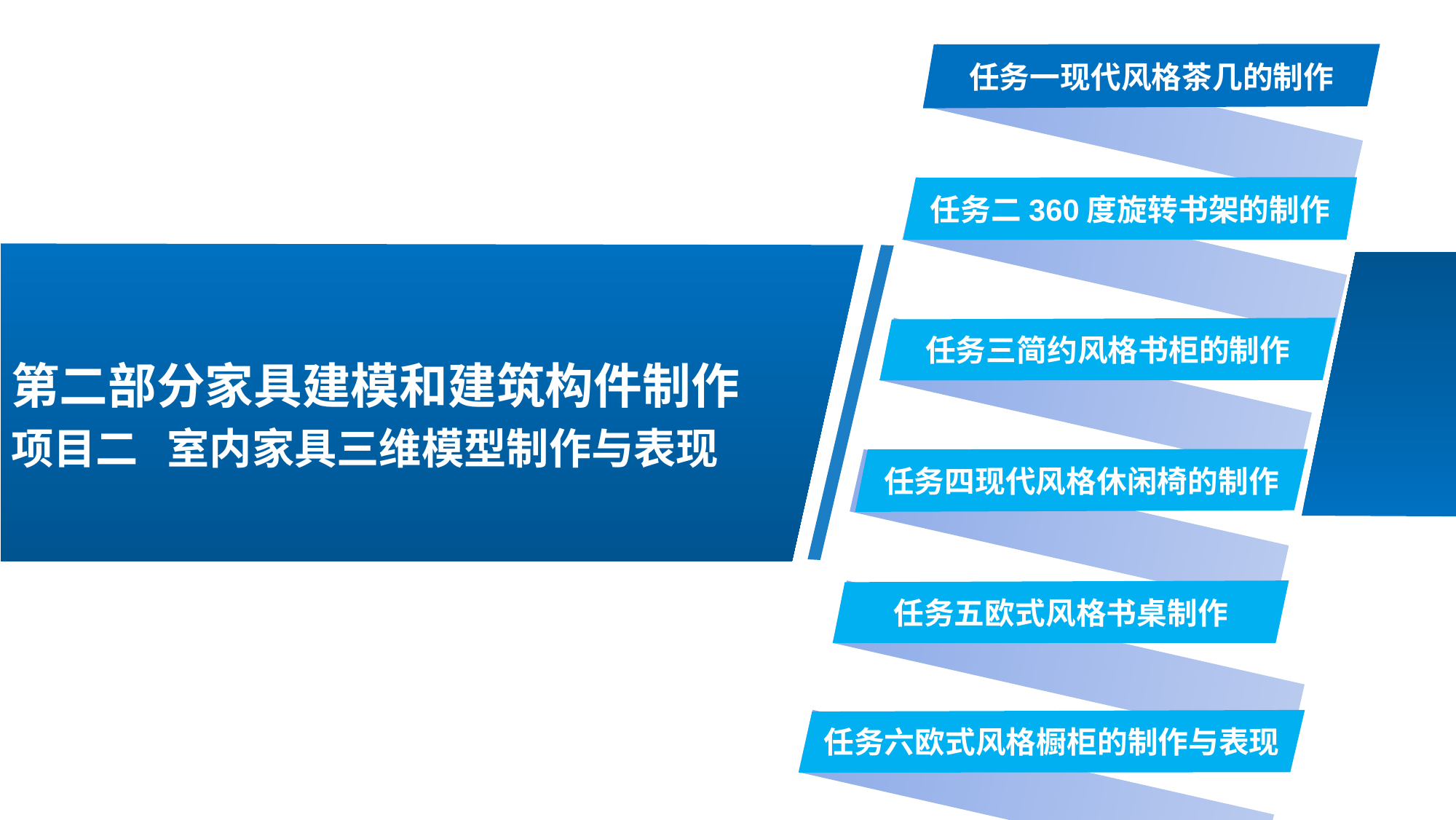

任务一现代风格茶几的制作

任务二360度旋转书架的制作

任务三简约风格书柜的制作

任务四现代风格休闲椅的制作

任务五欧式风格书桌制作

任务六欧式风格橱柜的制作与表现

第二部分家具建模和建筑构件制作
项目二   室内家具三维模型制作与表现